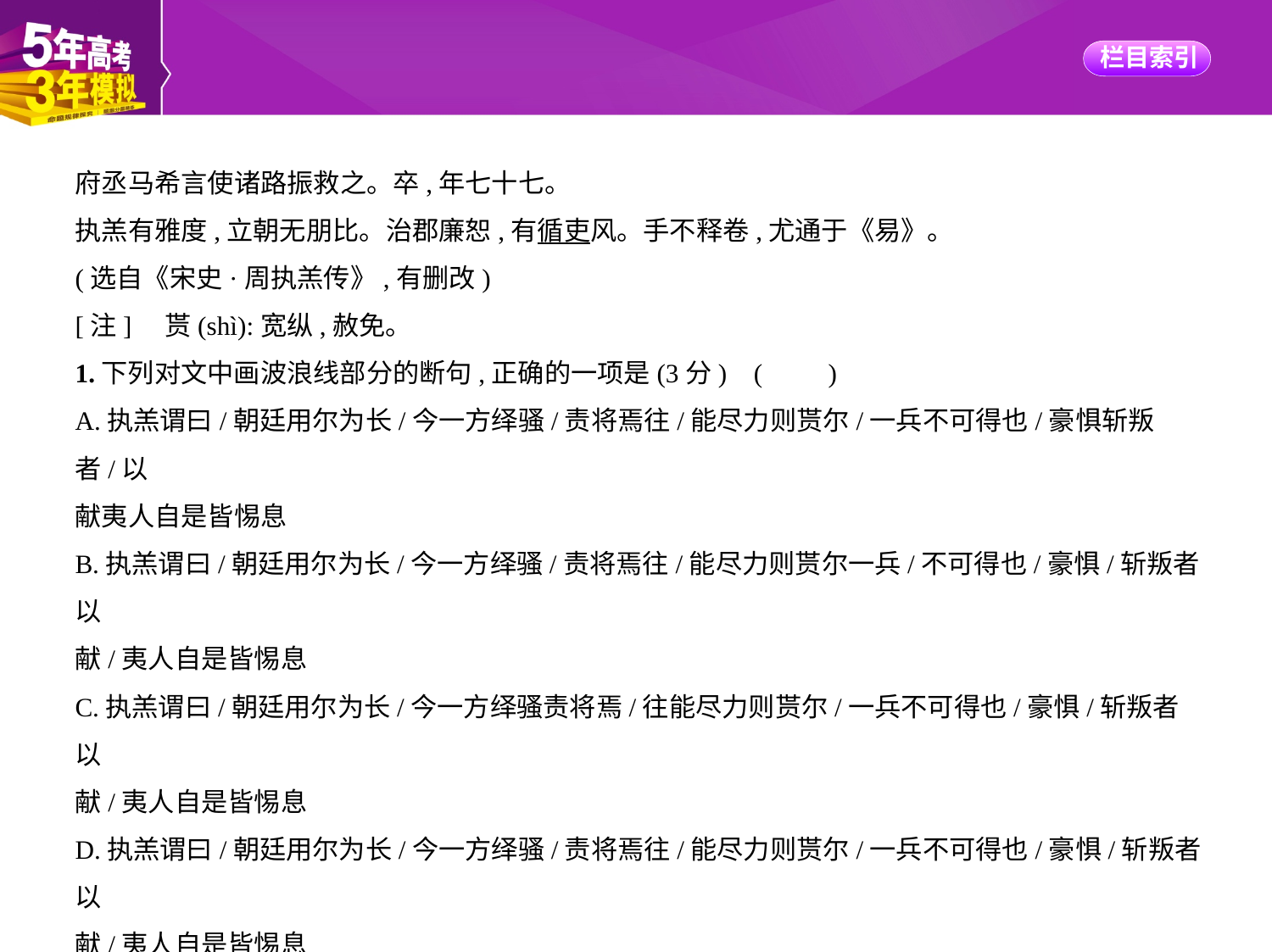

府丞马希言使诸路振救之。卒,年七十七。
执羔有雅度,立朝无朋比。治郡廉恕,有循吏风。手不释卷,尤通于《易》。
(选自《宋史·周执羔传》,有删改)
[注]　贳(shì):宽纵,赦免。
1.下列对文中画波浪线部分的断句,正确的一项是(3分) (　　)
A.执羔谓曰/朝廷用尔为长/今一方绎骚/责将焉往/能尽力则贳尔/一兵不可得也/豪惧斩叛者/以
献夷人自是皆惕息
B.执羔谓曰/朝廷用尔为长/今一方绎骚/责将焉往/能尽力则贳尔一兵/不可得也/豪惧/斩叛者以
献/夷人自是皆惕息
C.执羔谓曰/朝廷用尔为长/今一方绎骚责将焉/往能尽力则贳尔/一兵不可得也/豪惧/斩叛者以
献/夷人自是皆惕息
D.执羔谓曰/朝廷用尔为长/今一方绎骚/责将焉往/能尽力则贳尔/一兵不可得也/豪惧/斩叛者以
献/夷人自是皆惕息
2.下列对文中加点词语的相关内容的解说,不正确的一项是(3分)(　　)
A.太学,古代设于京城的最高学府。博士,古代设置的国家最高学位。